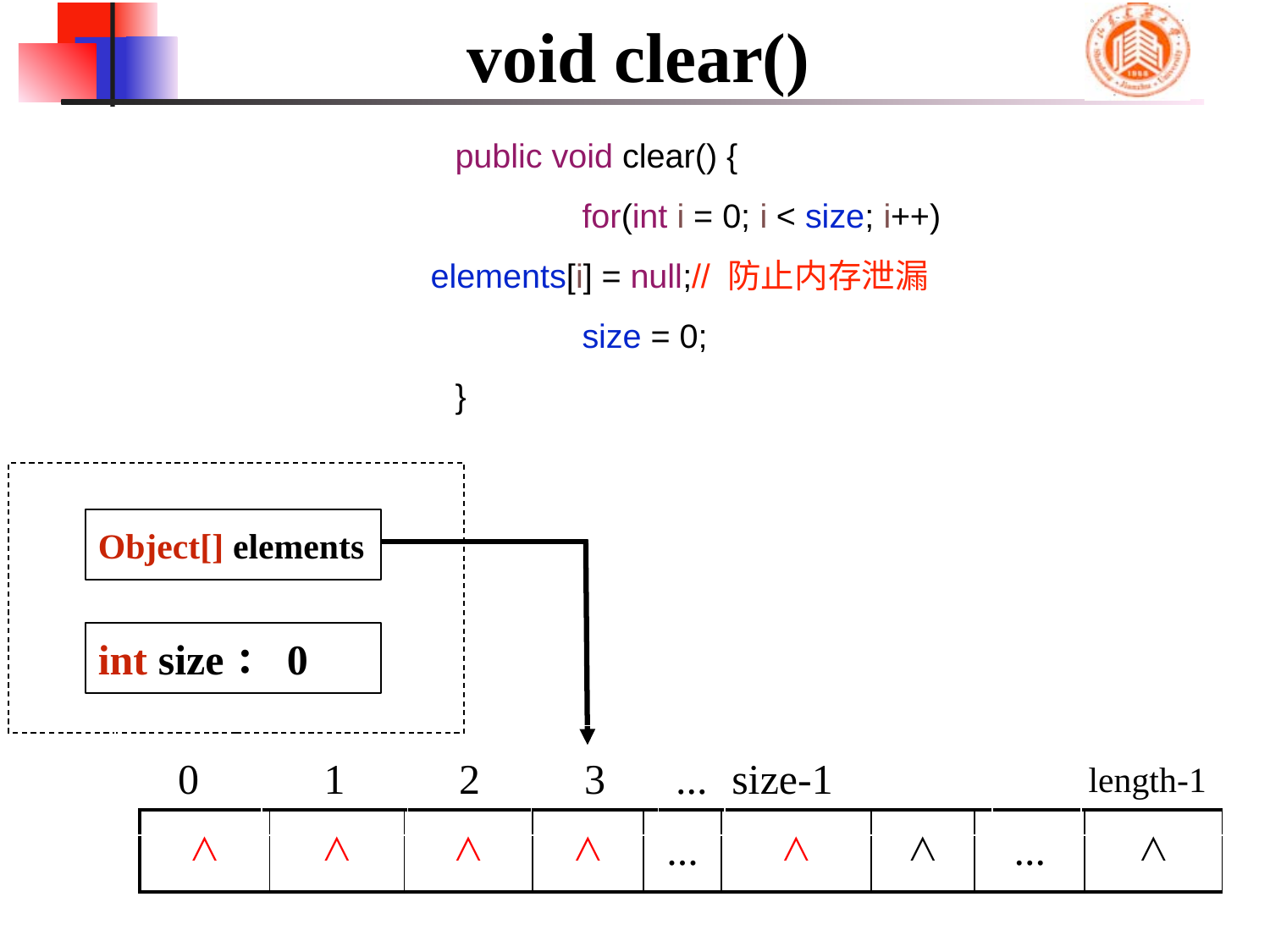

# void clear()
	public void clear() {
		for(int i = 0; i < size; i++)
           elements[i] = null;// 防止内存泄漏
		size = 0;
	}

Object[] elements

int size：0
| 0 | 1 | 2 | 3 | ... | size-1 |  | length-1 |
| --- | --- | --- | --- | --- | --- | --- | --- |
| ∧ | ∧ | ∧ | ∧ | ... | ∧ | ∧ | ... | ∧ |
| --- | --- | --- | --- | --- | --- | --- | --- | --- |